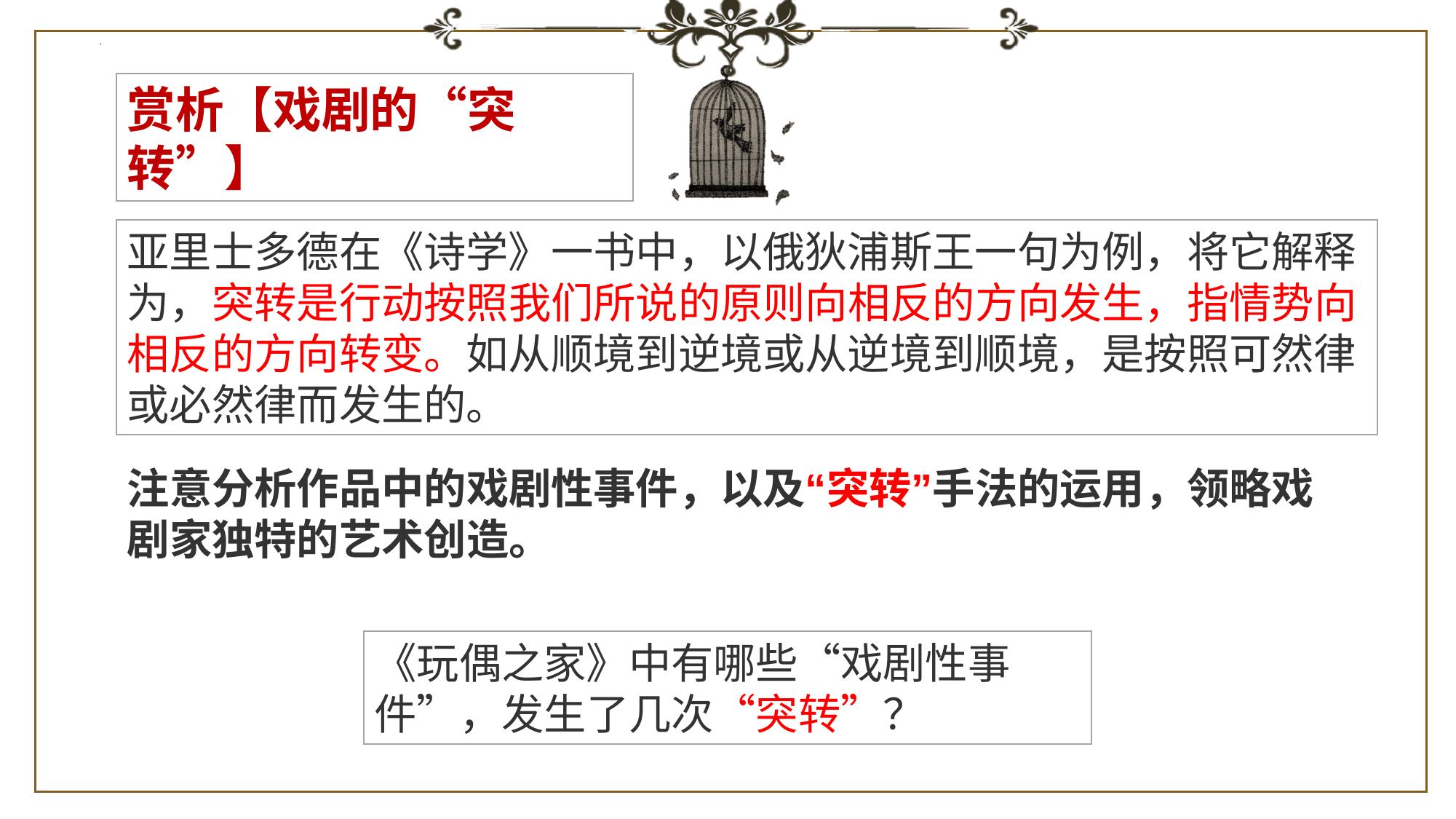

赏析【戏剧的“突转”】
亚里士多德在《诗学》一书中，以俄狄浦斯王一句为例，将它解释为，突转是行动按照我们所说的原则向相反的方向发生，指情势向相反的方向转变。如从顺境到逆境或从逆境到顺境，是按照可然律或必然律而发生的。
注意分析作品中的戏剧性事件，以及“突转”手法的运用，领略戏剧家独特的艺术创造。
《玩偶之家》中有哪些“戏剧性事件”，发生了几次“突转”？